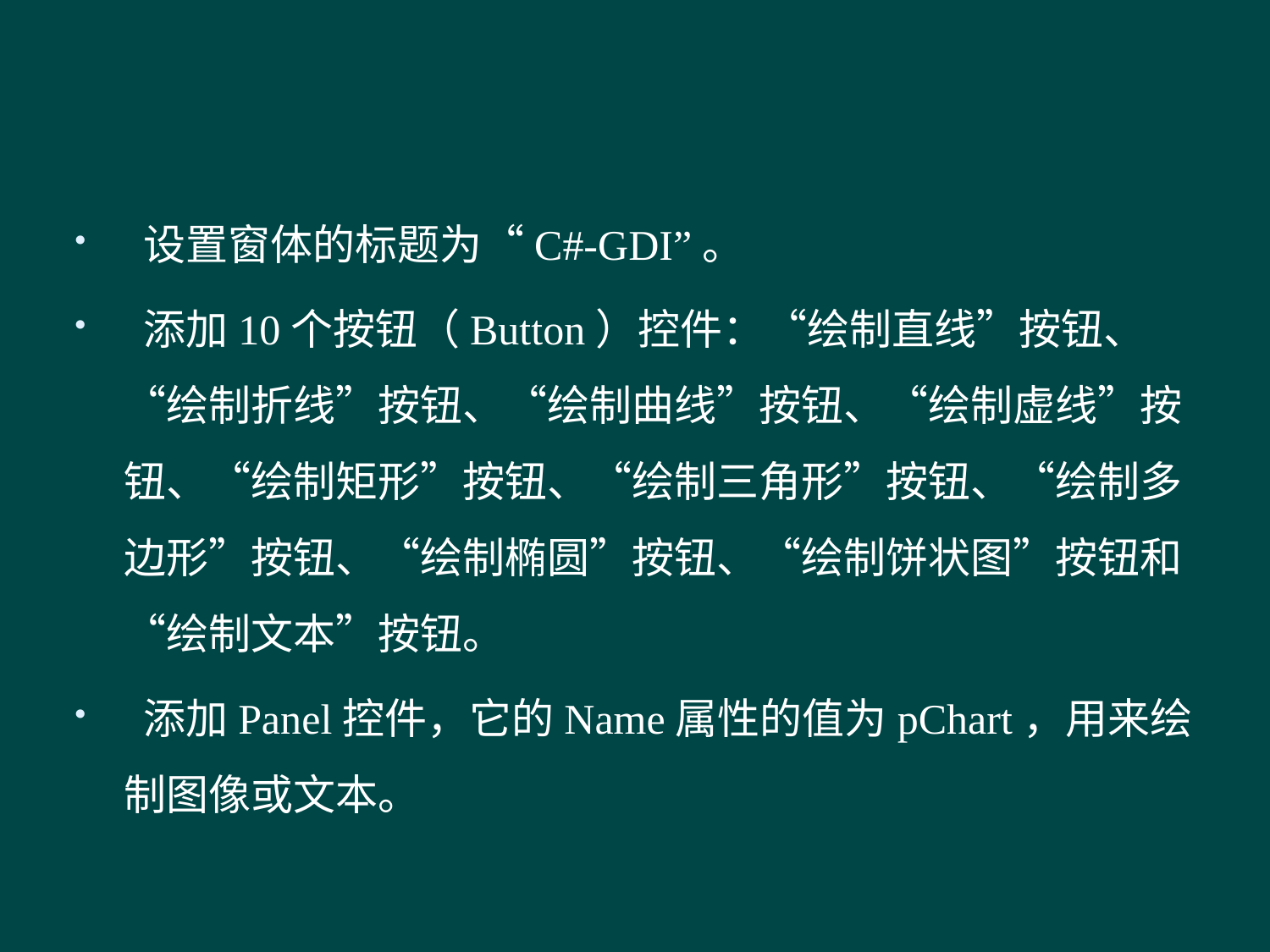

#
 设置窗体的标题为“C#-GDI”。
 添加10个按钮（Button）控件：“绘制直线”按钮、“绘制折线”按钮、“绘制曲线”按钮、“绘制虚线”按钮、“绘制矩形”按钮、“绘制三角形”按钮、“绘制多边形”按钮、“绘制椭圆”按钮、“绘制饼状图”按钮和“绘制文本”按钮。
 添加Panel控件，它的Name属性的值为pChart，用来绘制图像或文本。